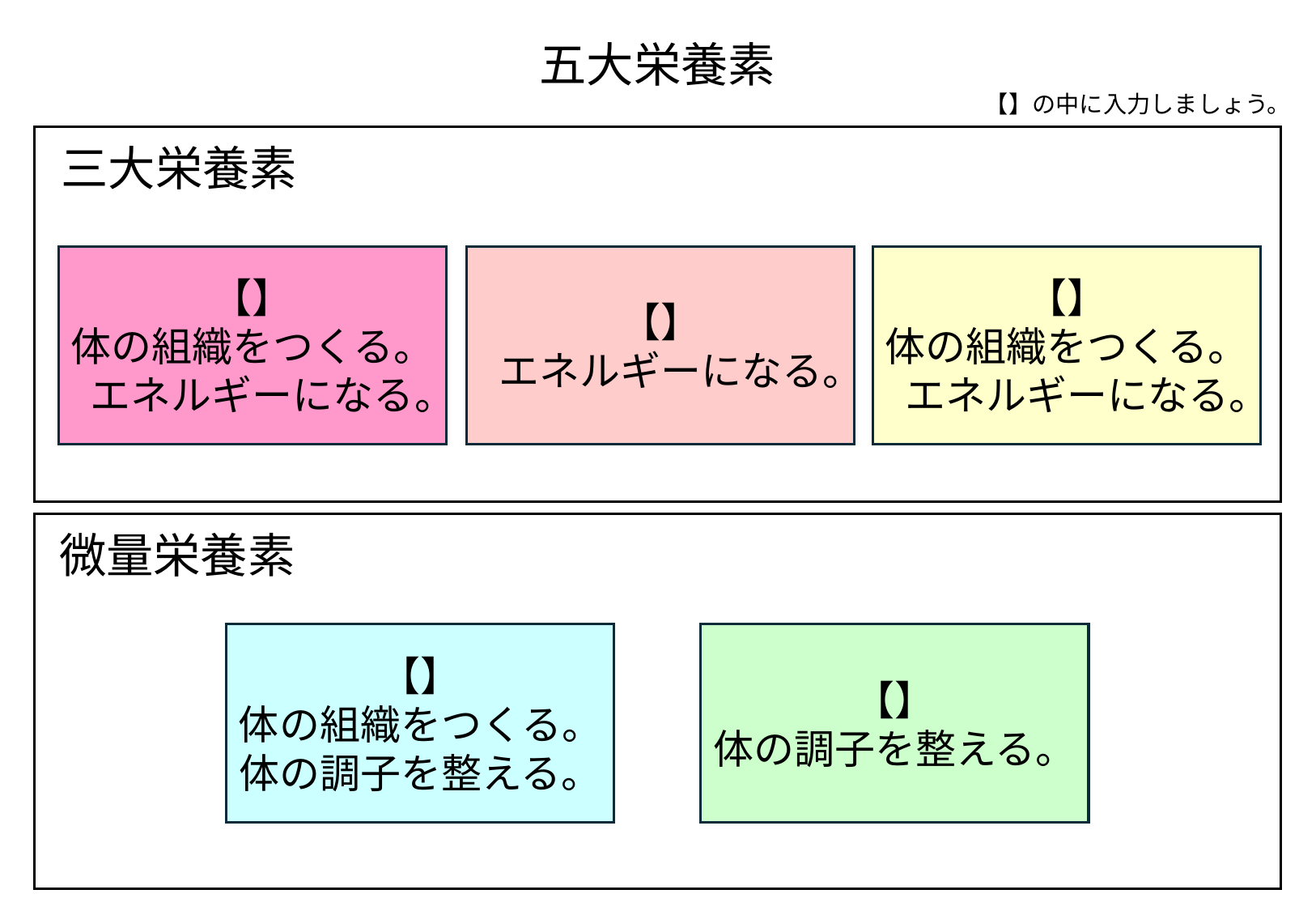

五大栄養素
【】の中に入力しましょう。

三大栄養素
【】
体の組織をつくる。
エネルギーになる。
【】
エネルギーになる。
【】
体の組織をつくる。
エネルギーになる。
微量栄養素

【】
体の組織をつくる。
体の調子を整える。
【】
体の調子を整える。